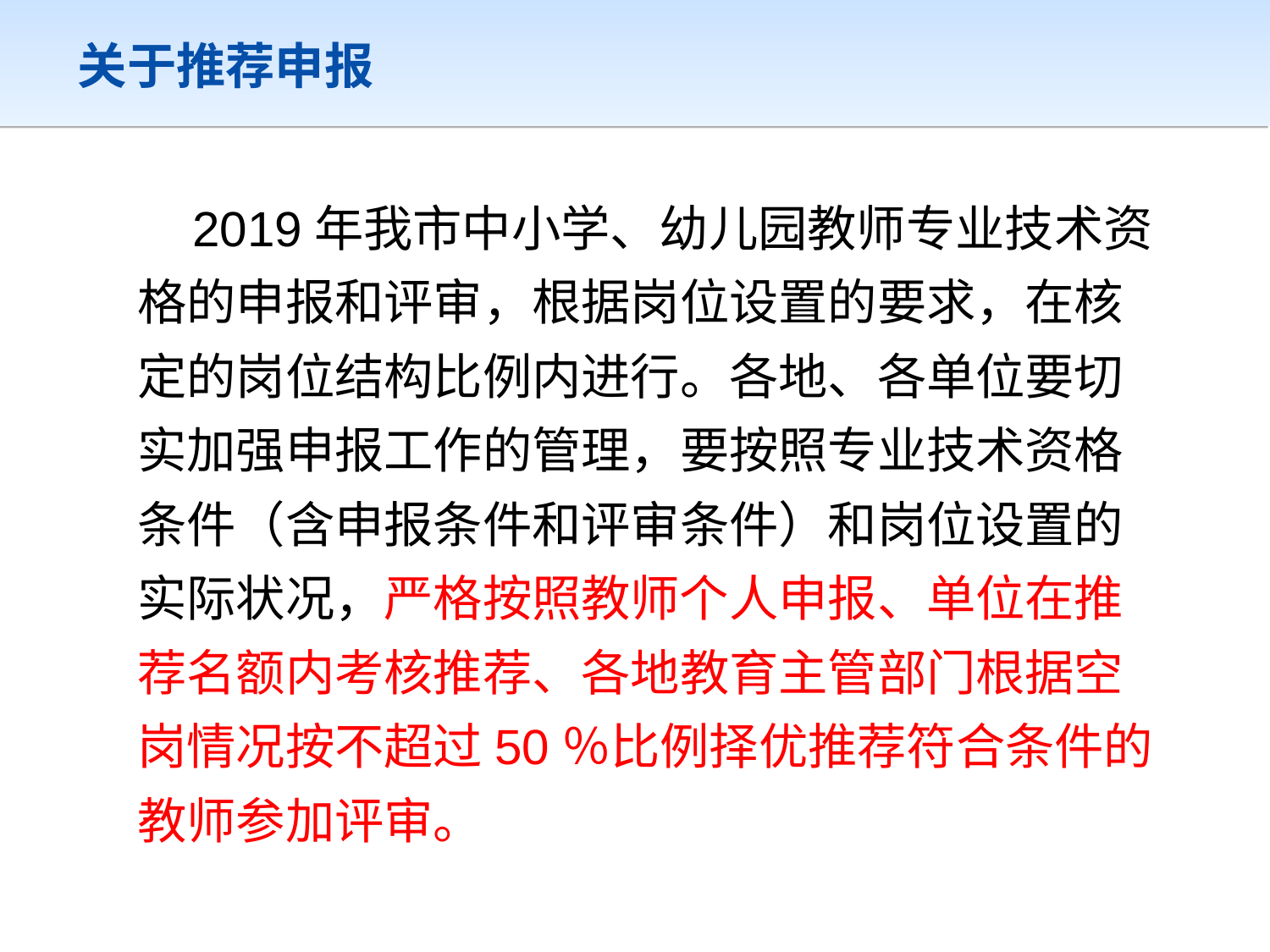

# 关于推荐申报
    2019年我市中小学、幼儿园教师专业技术资格的申报和评审，根据岗位设置的要求，在核定的岗位结构比例内进行。各地、各单位要切实加强申报工作的管理，要按照专业技术资格条件（含申报条件和评审条件）和岗位设置的实际状况，严格按照教师个人申报、单位在推荐名额内考核推荐、各地教育主管部门根据空岗情况按不超过50％比例择优推荐符合条件的教师参加评审。